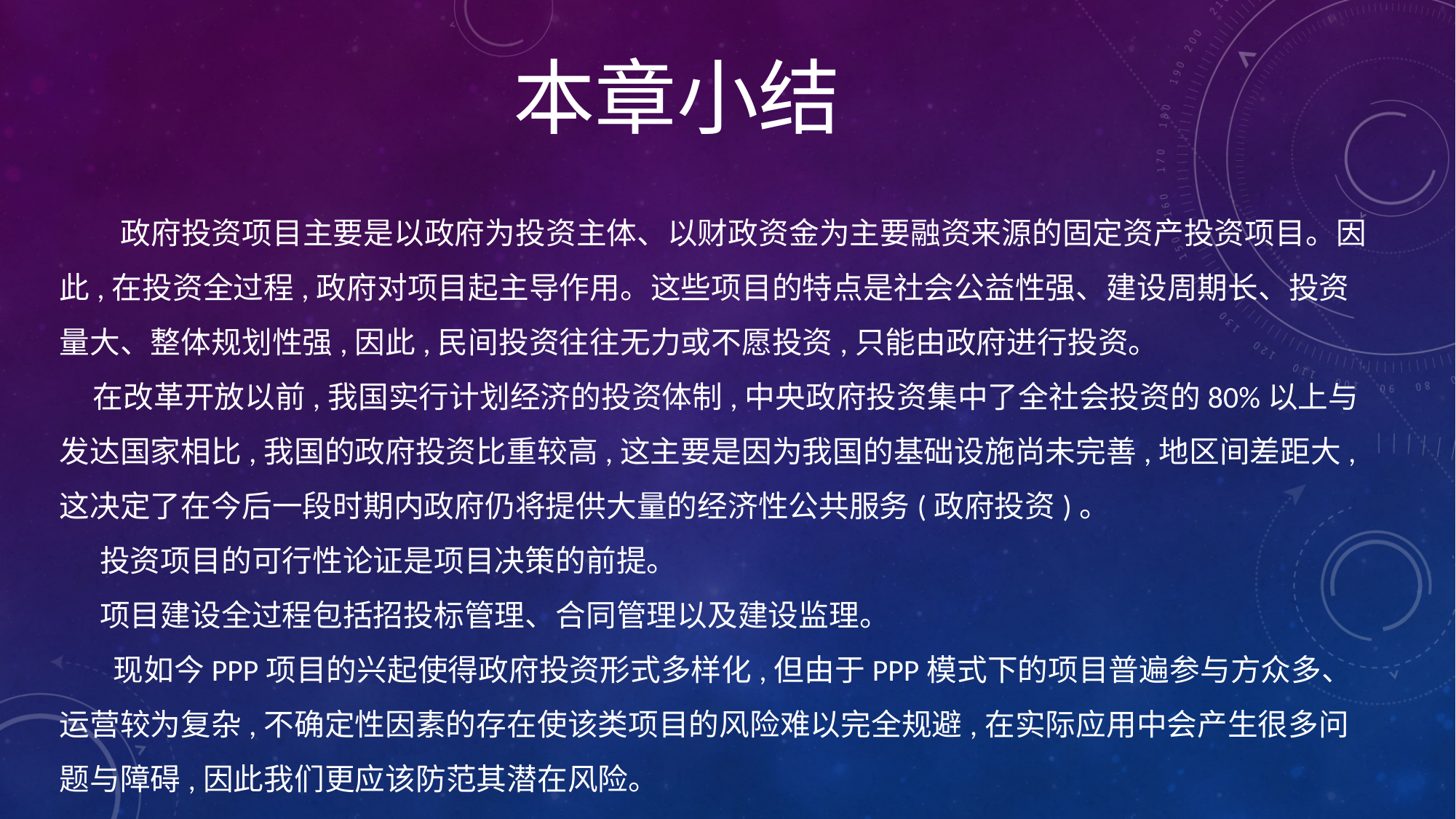

本章小结
# 政府投资项目主要是以政府为投资主体、以财政资金为主要融资来源的固定资产投资项目。因此,在投资全过程,政府对项目起主导作用。这些项目的特点是社会公益性强、建设周期长、投资量大、整体规划性强,因此,民间投资往往无力或不愿投资,只能由政府进行投资。 在改革开放以前,我国实行计划经济的投资体制,中央政府投资集中了全社会投资的80%以上与发达国家相比,我国的政府投资比重较高,这主要是因为我国的基础设施尚未完善,地区间差距大,这决定了在今后一段时期内政府仍将提供大量的经济性公共服务(政府投资)。 投资项目的可行性论证是项目决策的前提。 项目建设全过程包括招投标管理、合同管理以及建设监理。 现如今PPP项目的兴起使得政府投资形式多样化,但由于PPP模式下的项目普遍参与方众多、运营较为复杂,不确定性因素的存在使该类项目的风险难以完全规避,在实际应用中会产生很多问题与障碍,因此我们更应该防范其潜在风险。